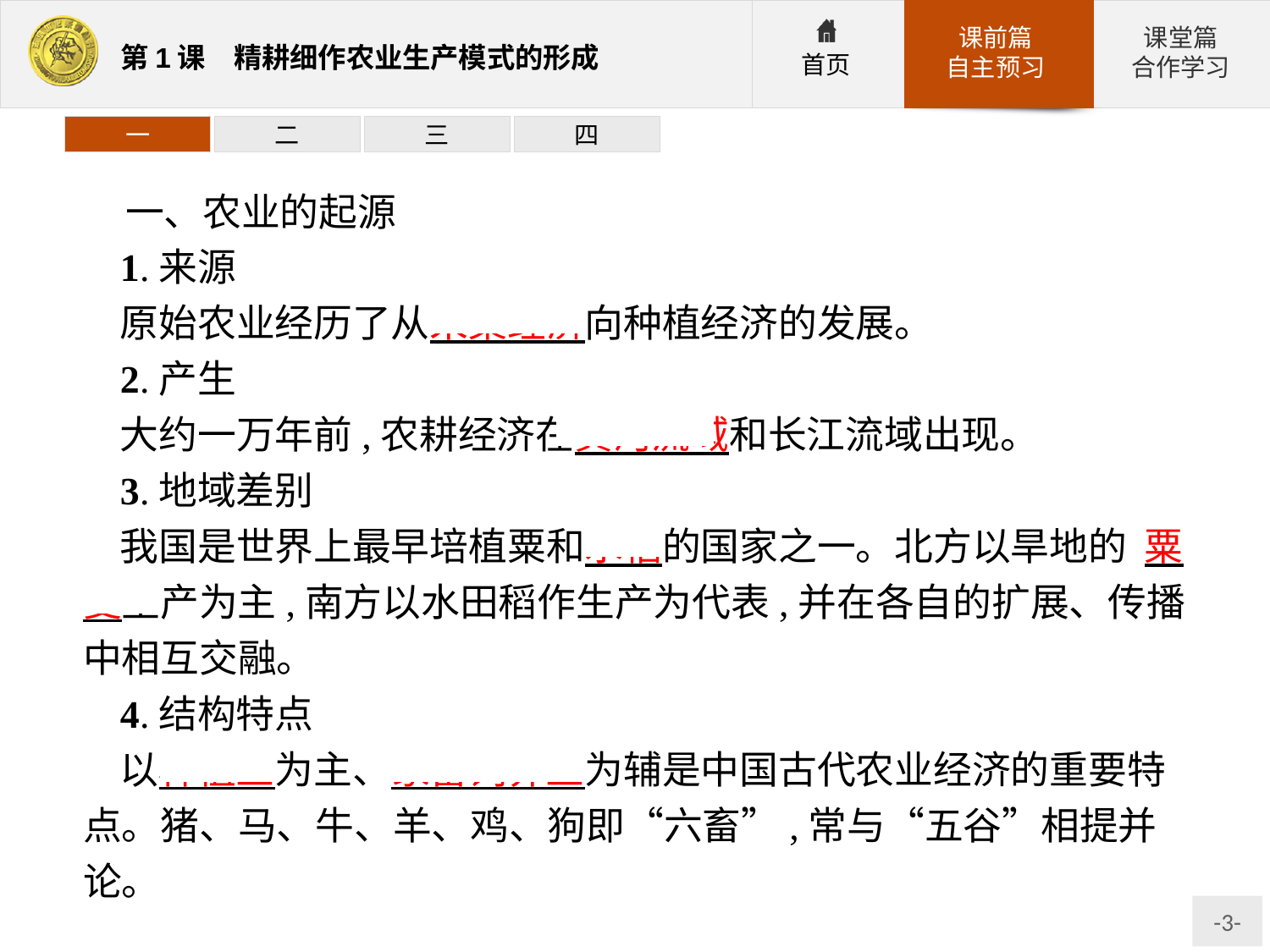

一
二
三
四
一、农业的起源
1.来源
原始农业经历了从采集经济向种植经济的发展。
2.产生
大约一万年前,农耕经济在黄河流域和长江流域出现。
3.地域差别
我国是世界上最早培植粟和水稻的国家之一。北方以旱地的  粟麦生产为主,南方以水田稻作生产为代表,并在各自的扩展、传播中相互交融。
4.结构特点
以种植业为主、家畜饲养业为辅是中国古代农业经济的重要特点。猪、马、牛、羊、鸡、狗即“六畜”,常与“五谷”相提并论。